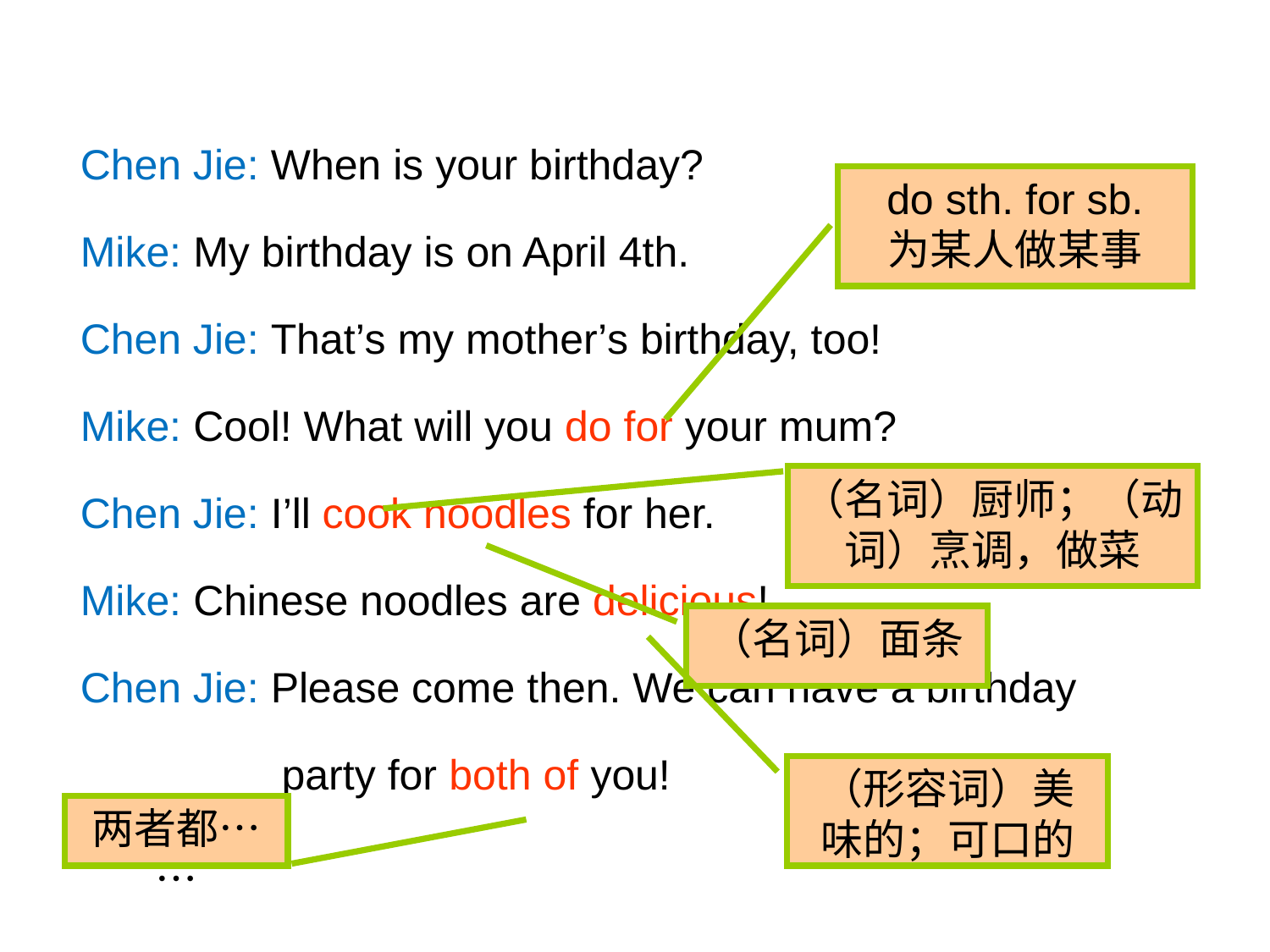

Chen Jie: When is your birthday?
Mike: My birthday is on April 4th.
Chen Jie: That’s my mother’s birthday, too!
Mike: Cool! What will you do for your mum?
Chen Jie: I’ll cook noodles for her.
Mike: Chinese noodles are delicious!
Chen Jie: Please come then. We can have a birthday
                 party for both of you!
do sth. for sb.
为某人做某事
（名词）厨师；（动词）烹调，做菜
（名词）面条
（形容词）美味的；可口的
两者都……